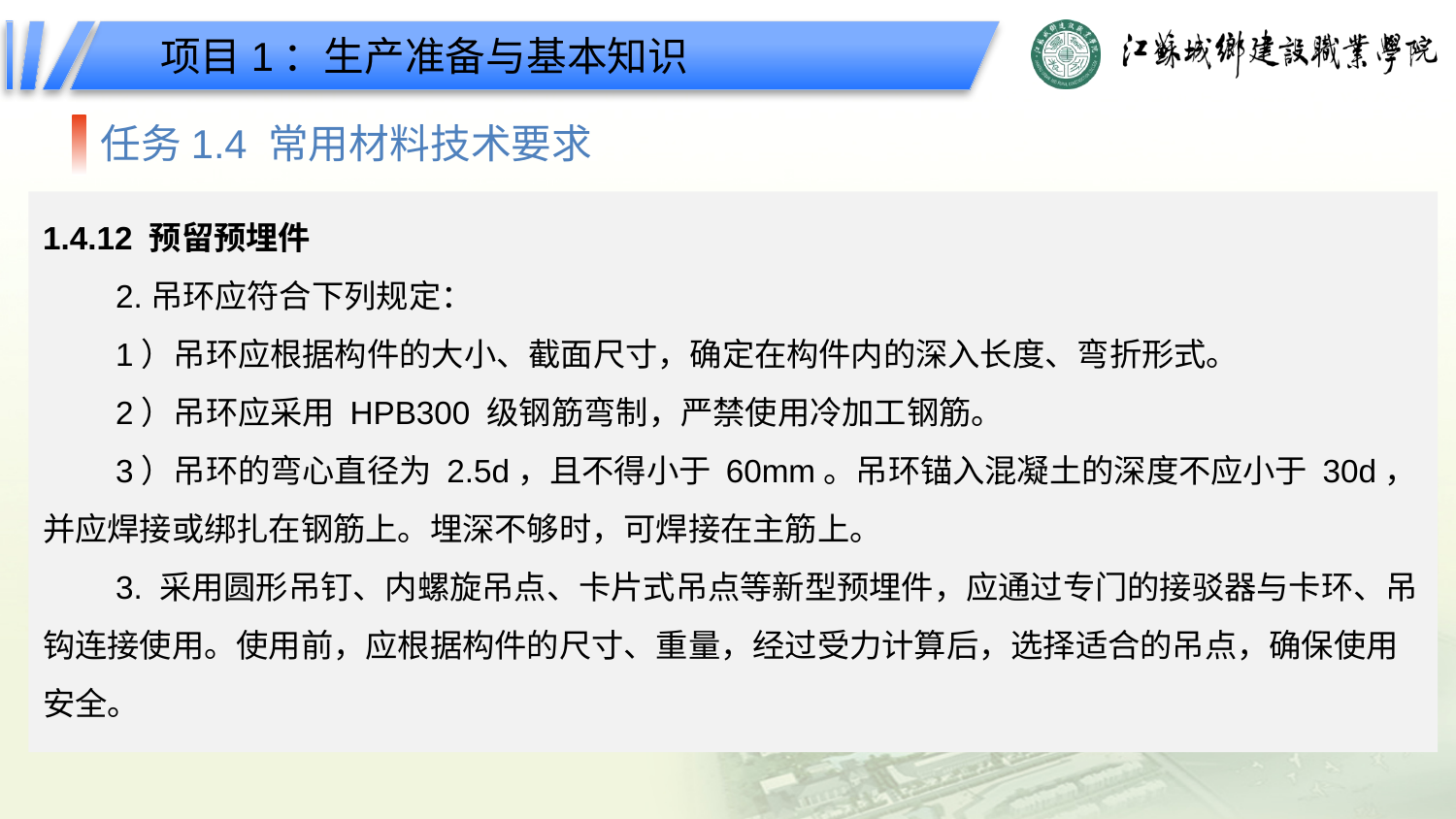

项目1：生产准备与基本知识
任务1.4 常用材料技术要求

1.4.12 预留预埋件
2.吊环应符合下列规定：
1）吊环应根据构件的大小、截面尺寸，确定在构件内的深入长度、弯折形式。
2）吊环应采用 HPB300 级钢筋弯制，严禁使用冷加工钢筋。
3）吊环的弯心直径为 2.5d，且不得小于 60mm。吊环锚入混凝土的深度不应小于 30d，并应焊接或绑扎在钢筋上。埋深不够时，可焊接在主筋上。
3. 采用圆形吊钉、内螺旋吊点、卡片式吊点等新型预埋件，应通过专门的接驳器与卡环、吊钩连接使用。使用前，应根据构件的尺寸、重量，经过受力计算后，选择适合的吊点，确保使用安全。